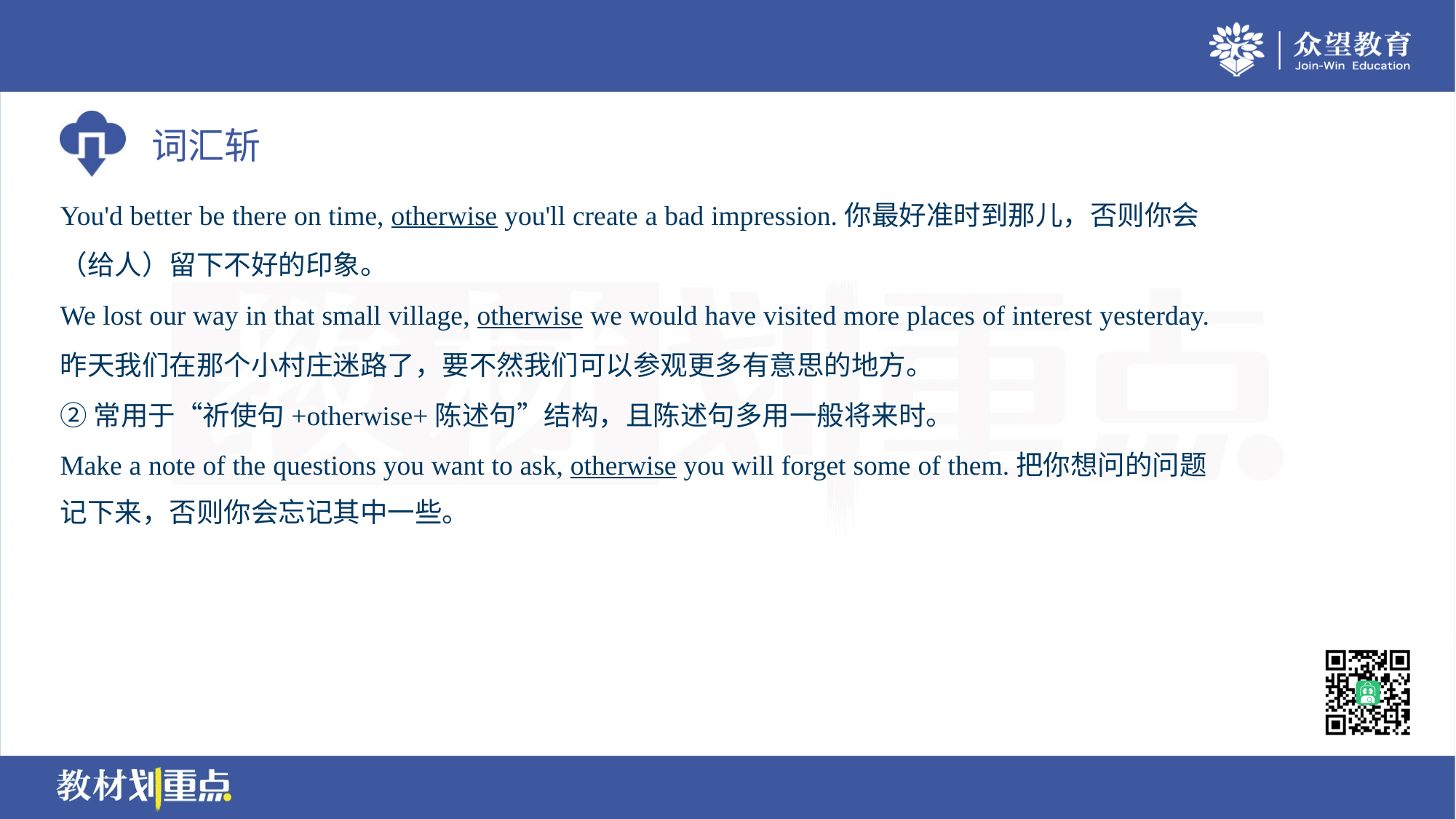

You'd better be there on time, otherwise you'll create a bad impression.你最好准时到那儿，否则你会
（给人）留下不好的印象。
We lost our way in that small village, otherwise we would have visited more places of interest yesterday.
昨天我们在那个小村庄迷路了，要不然我们可以参观更多有意思的地方。
②常用于“祈使句+otherwise+陈述句”结构，且陈述句多用一般将来时。
Make a note of the questions you want to ask, otherwise you will forget some of them.把你想问的问题
记下来，否则你会忘记其中一些。